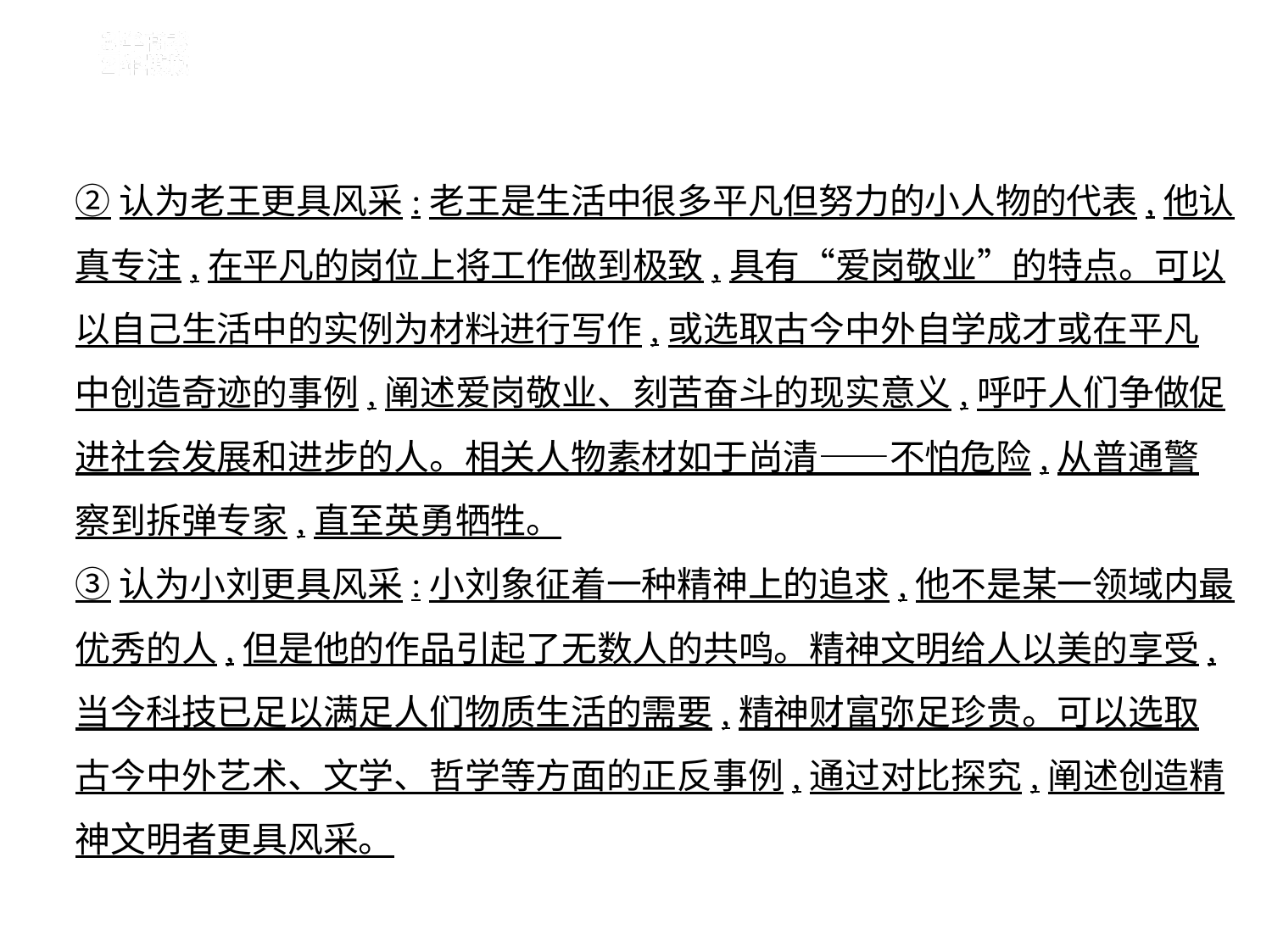

②认为老王更具风采:老王是生活中很多平凡但努力的小人物的代表,他认
真专注,在平凡的岗位上将工作做到极致,具有“爱岗敬业”的特点。可以
以自己生活中的实例为材料进行写作,或选取古今中外自学成才或在平凡
中创造奇迹的事例,阐述爱岗敬业、刻苦奋斗的现实意义,呼吁人们争做促
进社会发展和进步的人。相关人物素材如于尚清——不怕危险,从普通警
察到拆弹专家,直至英勇牺牲。
③认为小刘更具风采:小刘象征着一种精神上的追求,他不是某一领域内最
优秀的人,但是他的作品引起了无数人的共鸣。精神文明给人以美的享受,
当今科技已足以满足人们物质生活的需要,精神财富弥足珍贵。可以选取
古今中外艺术、文学、哲学等方面的正反事例,通过对比探究,阐述创造精
神文明者更具风采。